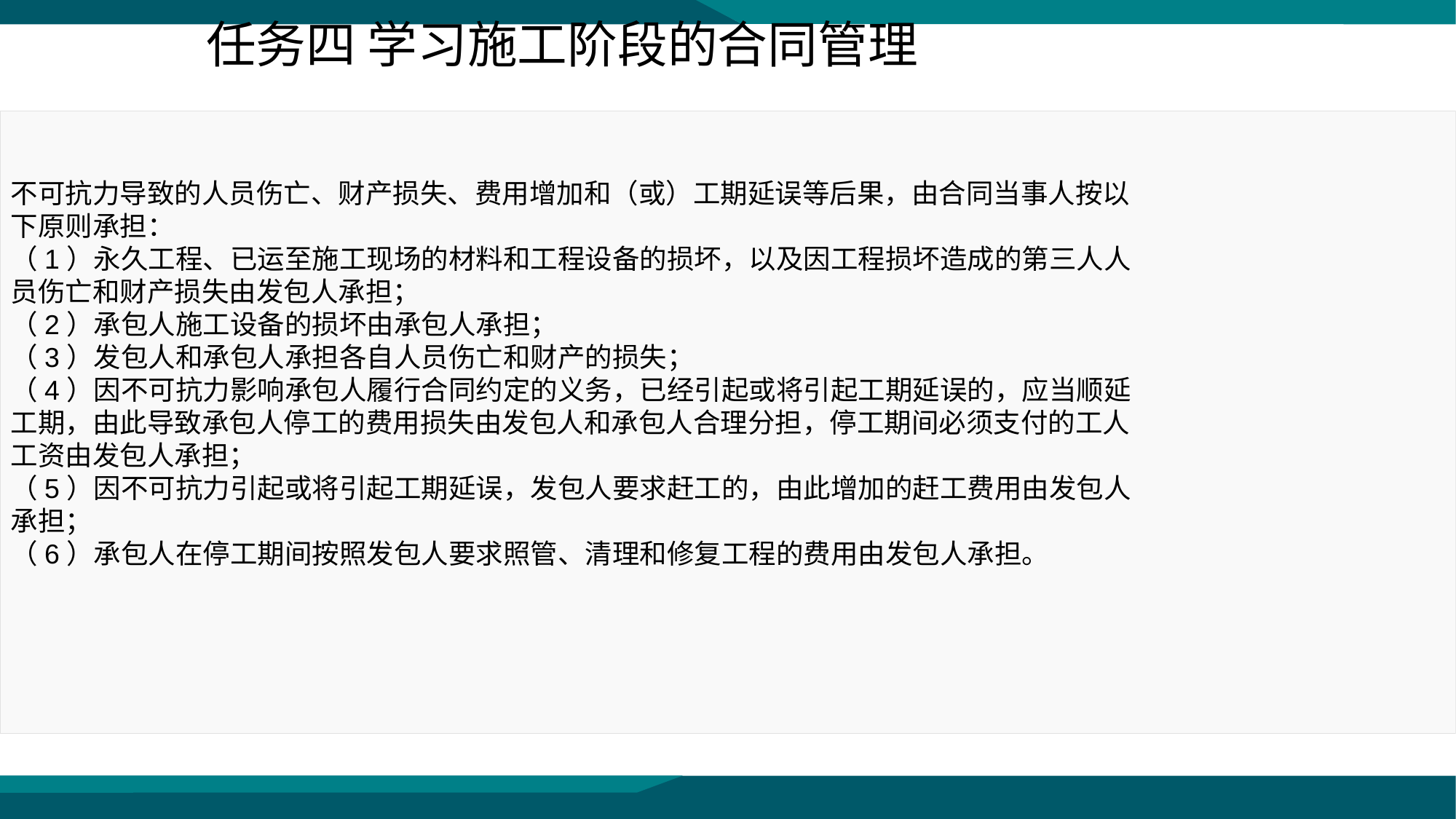

任务四 学习施工阶段的合同管理
不可抗力导致的人员伤亡、财产损失、费用增加和（或）工期延误等后果，由合同当事人按以下原则承担：
（1）永久工程、已运至施工现场的材料和工程设备的损坏，以及因工程损坏造成的第三人人员伤亡和财产损失由发包人承担；
（2）承包人施工设备的损坏由承包人承担；
（3）发包人和承包人承担各自人员伤亡和财产的损失；
（4）因不可抗力影响承包人履行合同约定的义务，已经引起或将引起工期延误的，应当顺延工期，由此导致承包人停工的费用损失由发包人和承包人合理分担，停工期间必须支付的工人工资由发包人承担；
（5）因不可抗力引起或将引起工期延误，发包人要求赶工的，由此增加的赶工费用由发包人承担；
（6）承包人在停工期间按照发包人要求照管、清理和修复工程的费用由发包人承担。